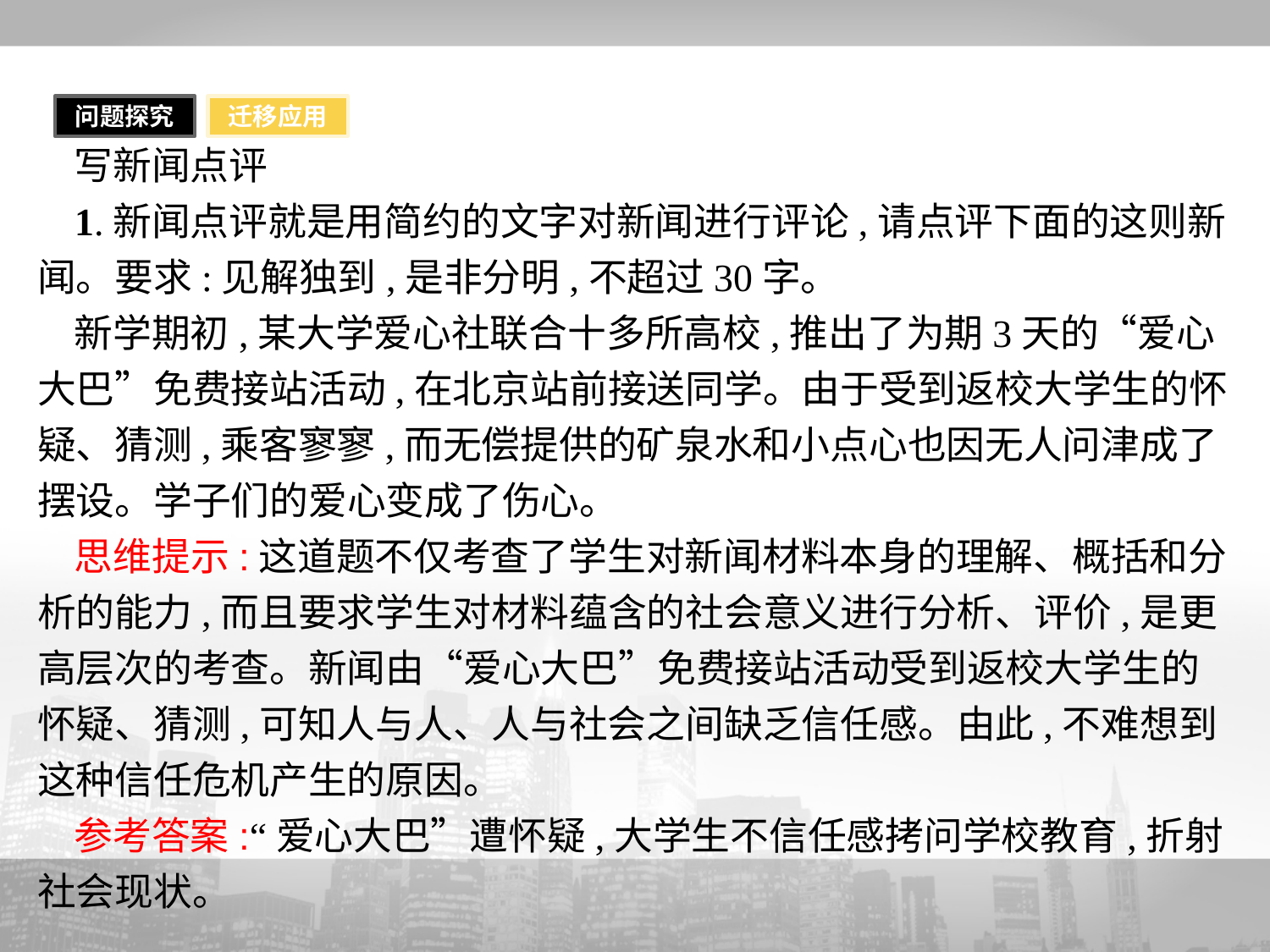

问题探究
迁移应用
写新闻点评
1.新闻点评就是用简约的文字对新闻进行评论,请点评下面的这则新闻。要求:见解独到,是非分明,不超过30字。
新学期初,某大学爱心社联合十多所高校,推出了为期3天的“爱心大巴”免费接站活动,在北京站前接送同学。由于受到返校大学生的怀疑、猜测,乘客寥寥,而无偿提供的矿泉水和小点心也因无人问津成了摆设。学子们的爱心变成了伤心。
思维提示:这道题不仅考查了学生对新闻材料本身的理解、概括和分析的能力,而且要求学生对材料蕴含的社会意义进行分析、评价,是更高层次的考查。新闻由“爱心大巴”免费接站活动受到返校大学生的怀疑、猜测,可知人与人、人与社会之间缺乏信任感。由此,不难想到这种信任危机产生的原因。
参考答案:“爱心大巴”遭怀疑,大学生不信任感拷问学校教育,折射社会现状。